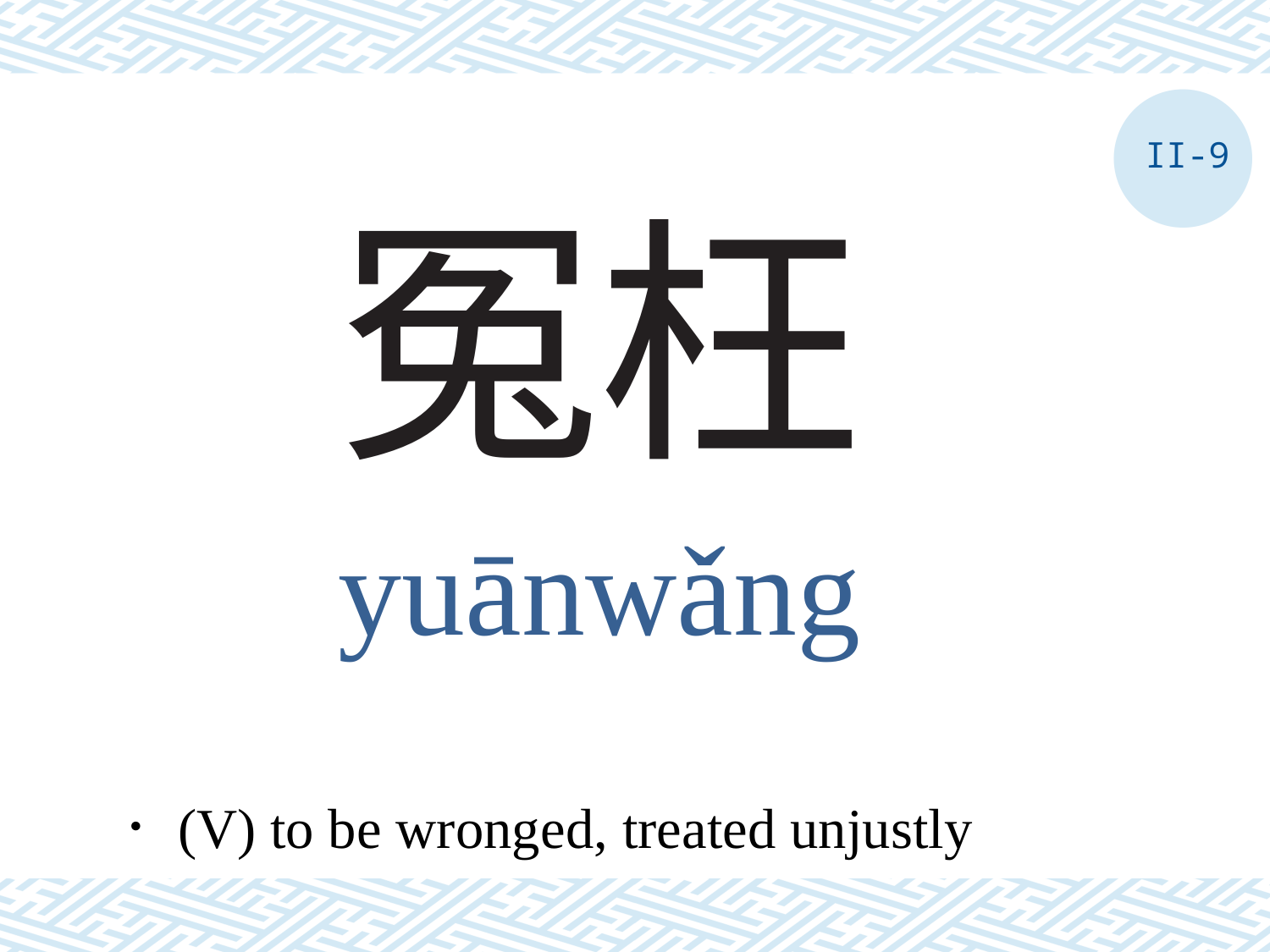

II-9

# 冤枉
yuānwǎng
．(V) to be wronged, treated unjustly